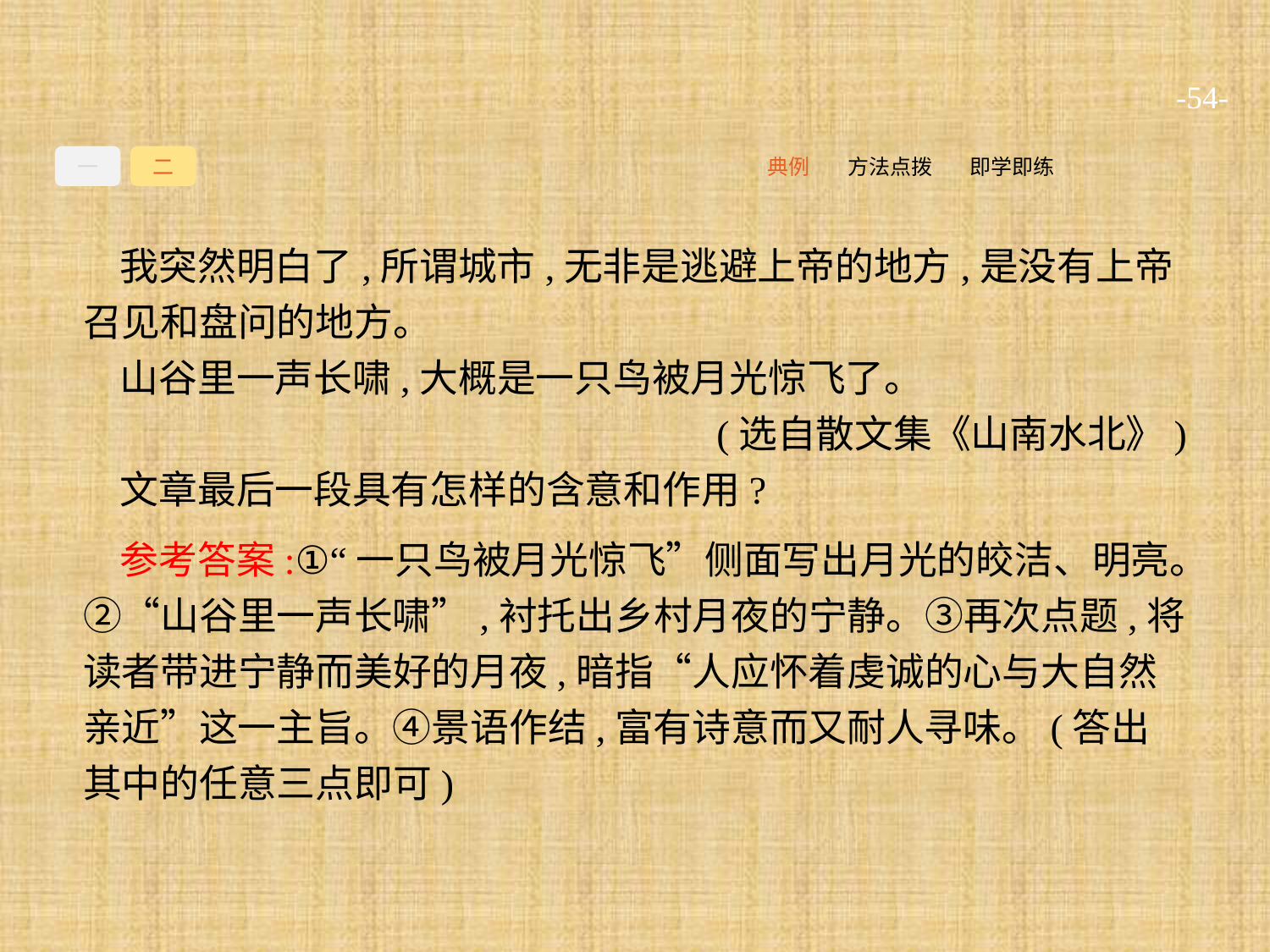

-54-
一
二
即学即练
方法点拨
典例
我突然明白了,所谓城市,无非是逃避上帝的地方,是没有上帝召见和盘问的地方。
山谷里一声长啸,大概是一只鸟被月光惊飞了。
(选自散文集《山南水北》)
文章最后一段具有怎样的含意和作用?
参考答案:①“一只鸟被月光惊飞”侧面写出月光的皎洁、明亮。②“山谷里一声长啸”,衬托出乡村月夜的宁静。③再次点题,将读者带进宁静而美好的月夜,暗指“人应怀着虔诚的心与大自然亲近”这一主旨。④景语作结,富有诗意而又耐人寻味。(答出其中的任意三点即可)